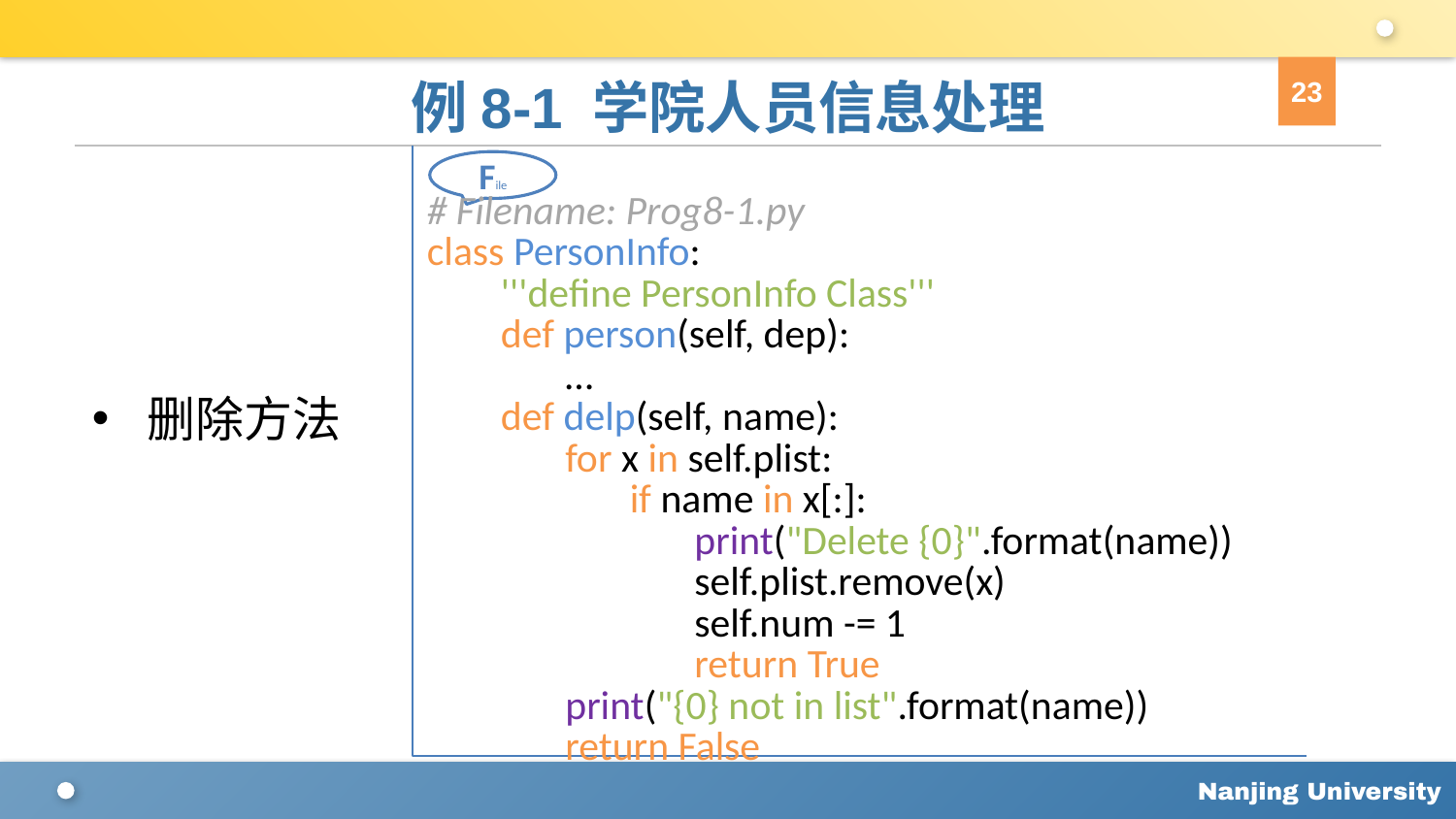

23
# 例8-1 学院人员信息处理

# Filename: Prog8-1.py
class PersonInfo:
        '''define PersonInfo Class'''
        def person(self, dep):
               …
        def delp(self, name):
               for x in self.plist:
                      if name in x[:]:
                             print("Delete {0}".format(name))
                             self.plist.remove(x)
                             self.num -= 1
                             return True
               print("{0} not in list".format(name))
               return False
File
删除方法